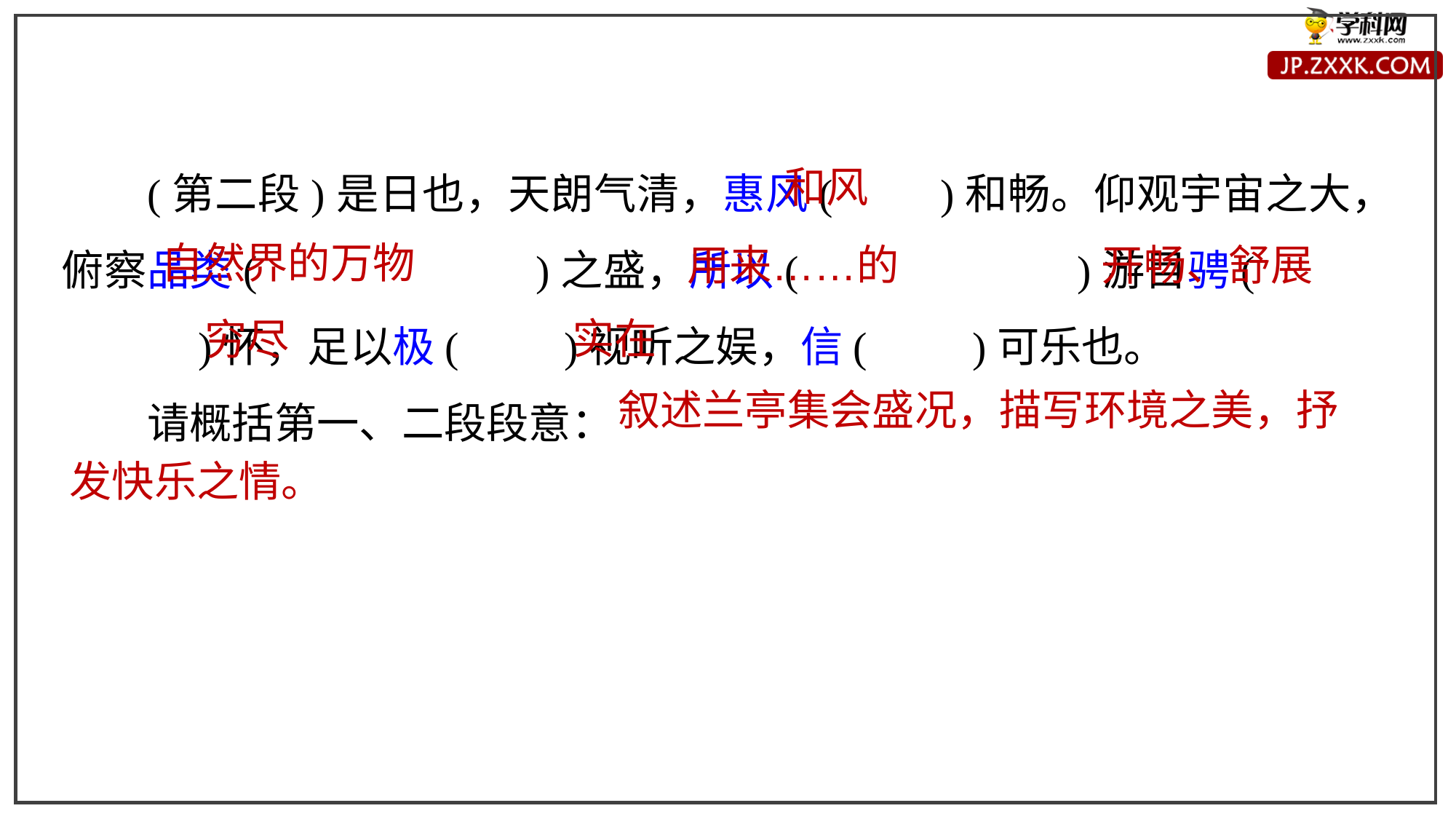

(第二段)是日也，天朗气清，惠风(　　)和畅。仰观宇宙之大，俯察品类(　　　　　　)之盛，所以(　　　　　　)游目骋(　　　　　　)怀，足以极(　　)视听之娱，信(　　)可乐也。
请概括第一、二段段意：

和风
自然界的万物
用来……的
开畅、舒展
实在
穷尽
叙述兰亭集会盛况，描写环境之美，抒
发快乐之情。